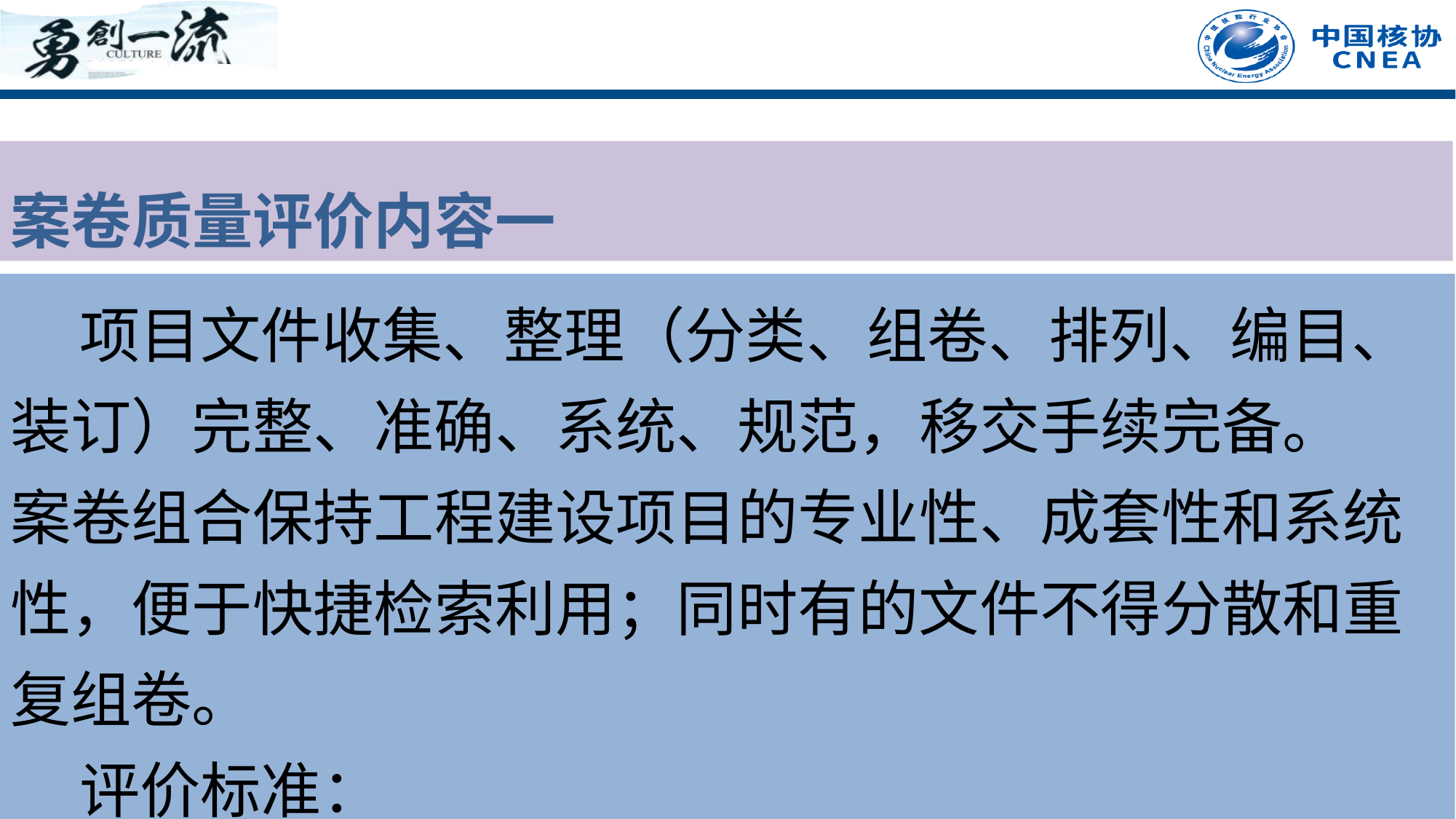

案卷质量评价内容一
    项目文件收集、整理（分类、组卷、排列、编目、装订）完整、准确、系统、规范，移交手续完备。
案卷组合保持工程建设项目的专业性、成套性和系统性，便于快捷检索利用；同时有的文件不得分散和重复组卷。
    评价标准：